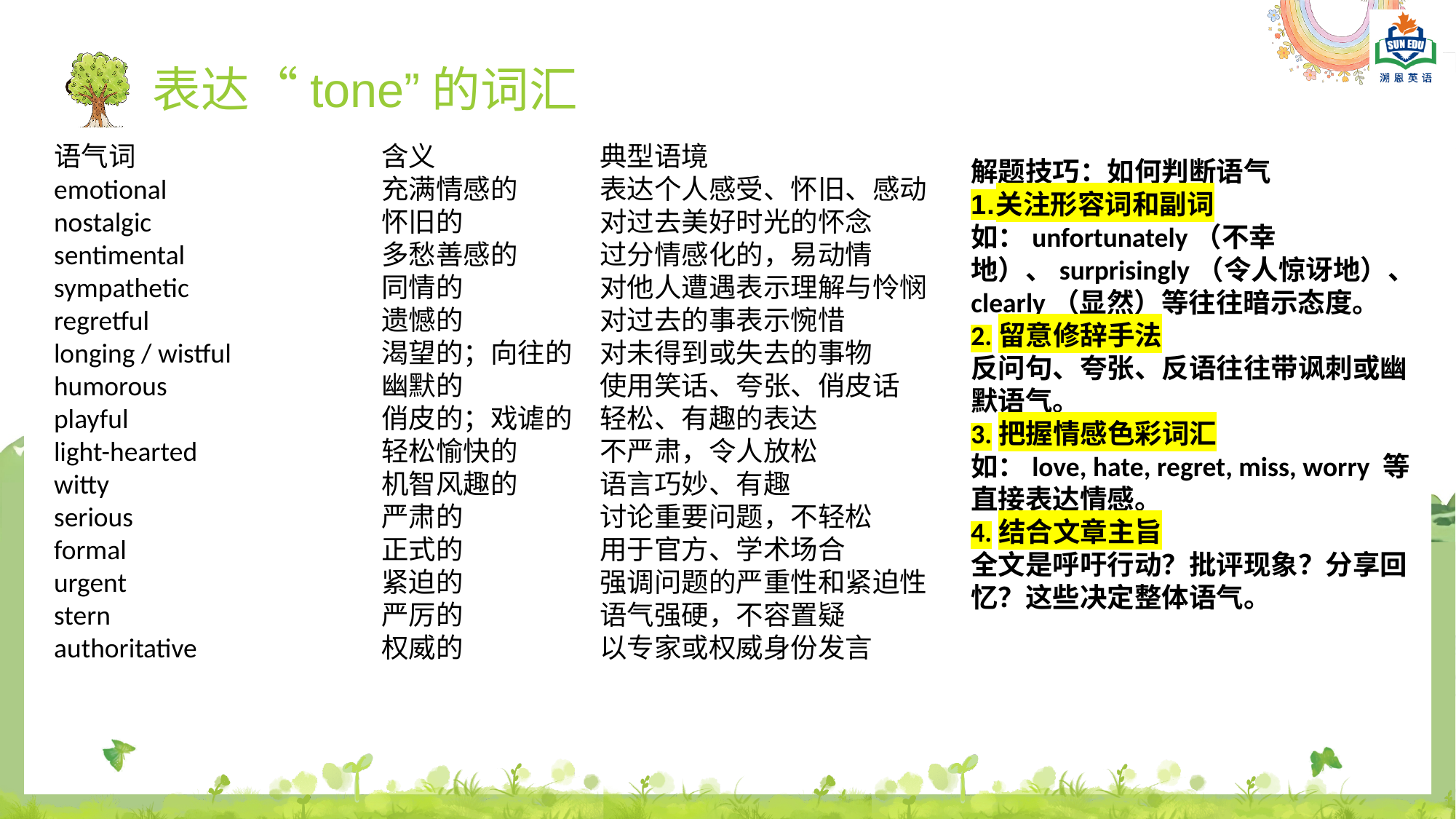

表达“tone”的词汇
语气词			含义		典型语境
emotional		充满情感的	表达个人感受、怀旧、感动
nostalgic			怀旧的		对过去美好时光的怀念
sentimental		多愁善感的	过分情感化的，易动情
sympathetic		同情的		对他人遭遇表示理解与怜悯
regretful			遗憾的		对过去的事表示惋惜
longing / wistful		渴望的；向往的	对未得到或失去的事物
humorous		幽默的		使用笑话、夸张、俏皮话
playful			俏皮的；戏谑的	轻松、有趣的表达
light-hearted		轻松愉快的	不严肃，令人放松
witty			机智风趣的	语言巧妙、有趣
serious			严肃的		讨论重要问题，不轻松
formal			正式的		用于官方、学术场合
urgent			紧迫的		强调问题的严重性和紧迫性
stern			严厉的		语气强硬，不容置疑
authoritative		权威的		以专家或权威身份发言

解题技巧：如何判断语气
关注形容词和副词
如：unfortunately（不幸地）、surprisingly（令人惊讶地）、clearly（显然）等往往暗示态度。
2.留意修辞手法
反问句、夸张、反语往往带讽刺或幽默语气。
3.把握情感色彩词汇
如：love, hate, regret, miss, worry 等直接表达情感。
4.结合文章主旨
全文是呼吁行动？批评现象？分享回忆？这些决定整体语气。